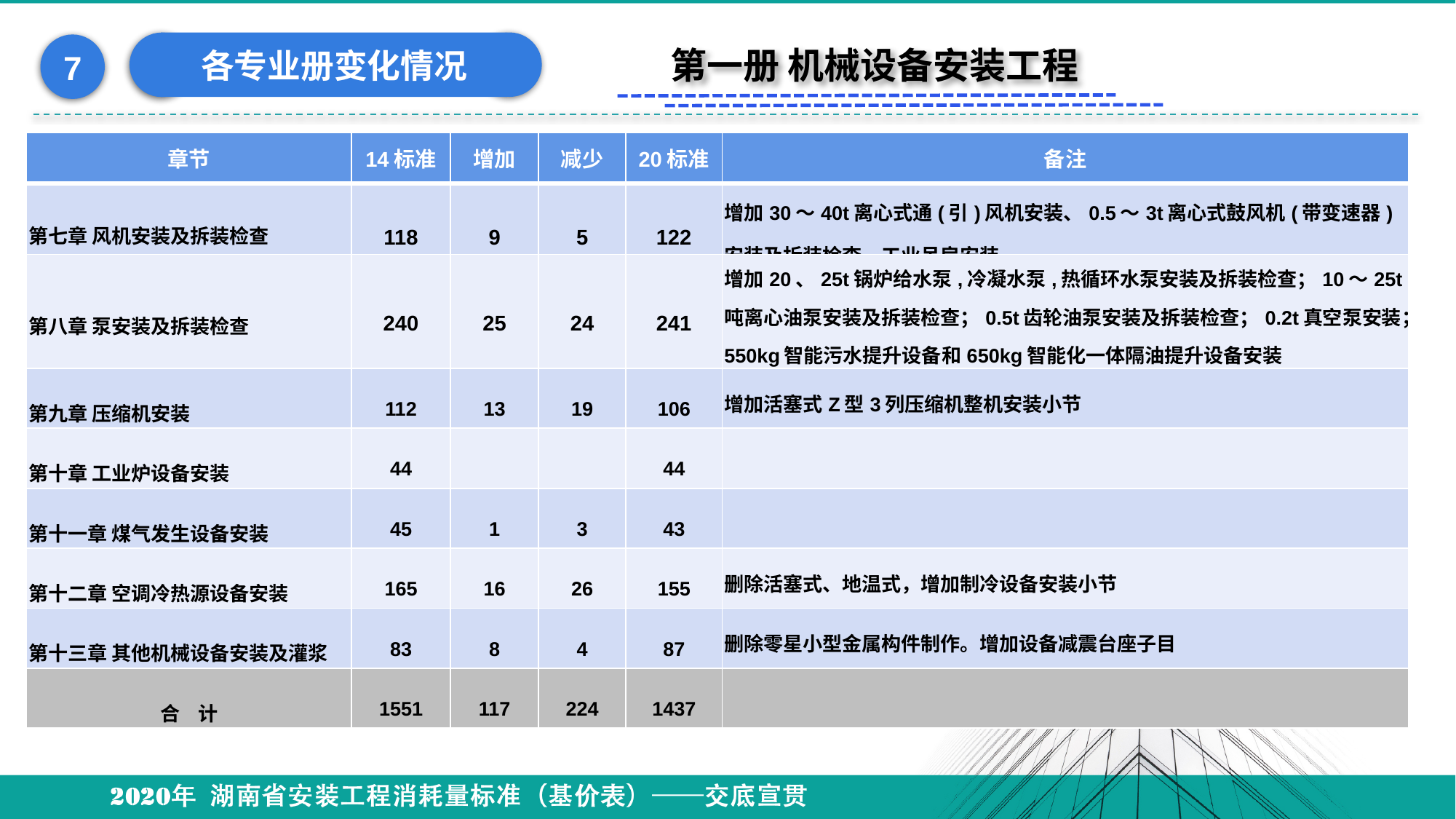

各专业册变化情况

7
第一册 机械设备安装工程
#
| 章节 | 14标准 | 增加 | 减少 | 20标准 | 备注 |
| --- | --- | --- | --- | --- | --- |
| 第七章 风机安装及拆装检查 | 118 | 9 | 5 | 122 | 增加30～40t离心式通(引)风机安装、0.5～3t离心式鼓风机(带变速器)安装及拆装检查、工业吊扇安装 |
| 第八章 泵安装及拆装检查 | 240 | 25 | 24 | 241 | 增加20、25t锅炉给水泵,冷凝水泵,热循环水泵安装及拆装检查；10～25t吨离心油泵安装及拆装检查；0.5t齿轮油泵安装及拆装检查；0.2t真空泵安装；550kg智能污水提升设备和650kg智能化一体隔油提升设备安装 |
| 第九章 压缩机安装 | 112 | 13 | 19 | 106 | 增加活塞式Z型3列压缩机整机安装小节 |
| 第十章 工业炉设备安装 | 44 |  |  | 44 |  |
| 第十一章 煤气发生设备安装 | 45 | 1 | 3 | 43 |  |
| 第十二章 空调冷热源设备安装 | 165 | 16 | 26 | 155 | 删除活塞式、地温式，增加制冷设备安装小节 |
| 第十三章 其他机械设备安装及灌浆 | 83 | 8 | 4 | 87 | 删除零星小型金属构件制作。增加设备减震台座子目 |
| 合 计 | 1551 | 117 | 224 | 1437 |  |